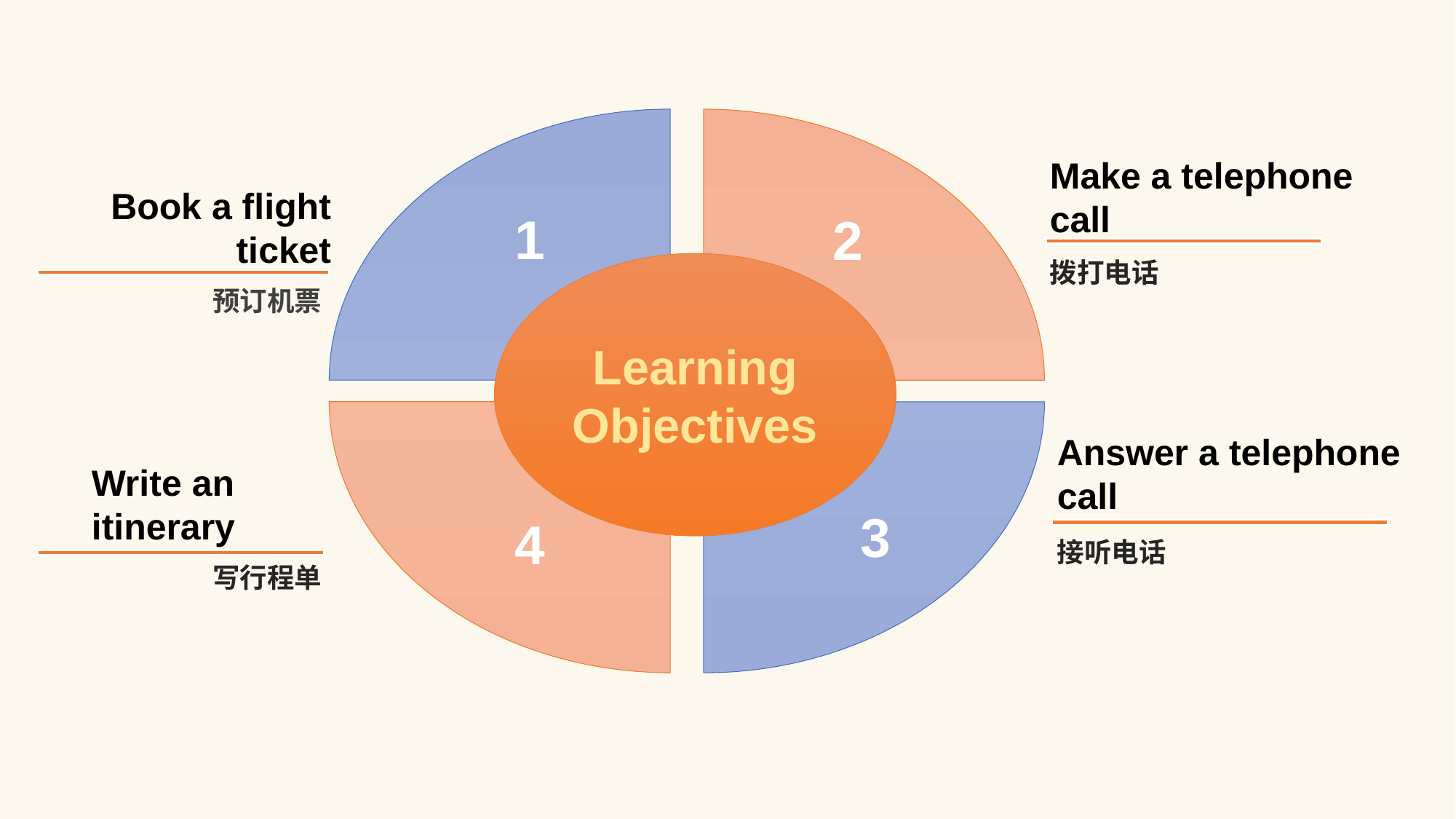

1

2

4

3
Make a telephone call

拨打电话
Book a flight ticket
预订机票

Learning Objectives
Answer a telephone call

接听电话
Write an itinerary

写行程单